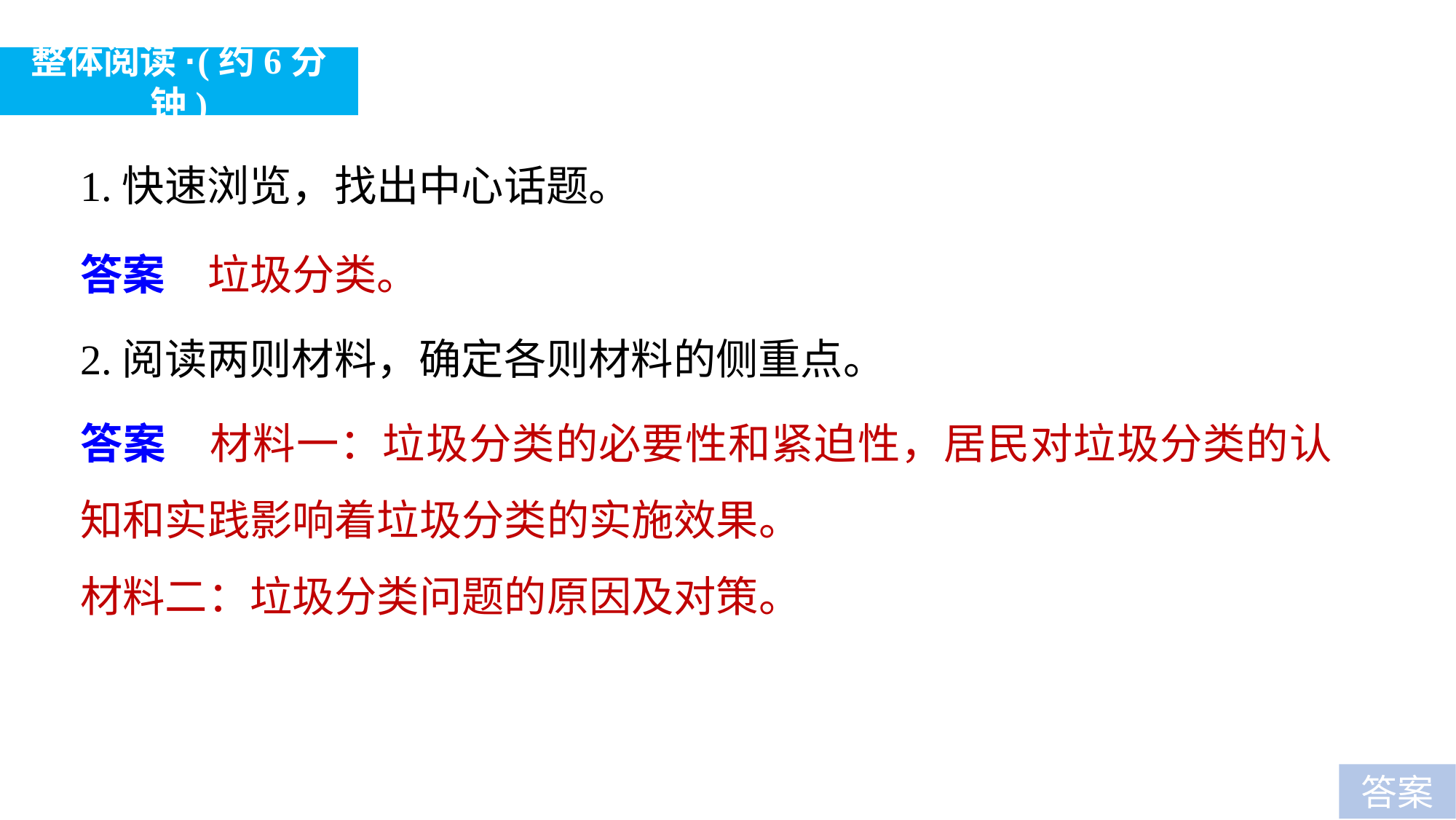

整体阅读·(约6分钟)
1.快速浏览，找出中心话题。
答案　垃圾分类。
2.阅读两则材料，确定各则材料的侧重点。
答案　材料一：垃圾分类的必要性和紧迫性，居民对垃圾分类的认知和实践影响着垃圾分类的实施效果。
材料二：垃圾分类问题的原因及对策。
答案